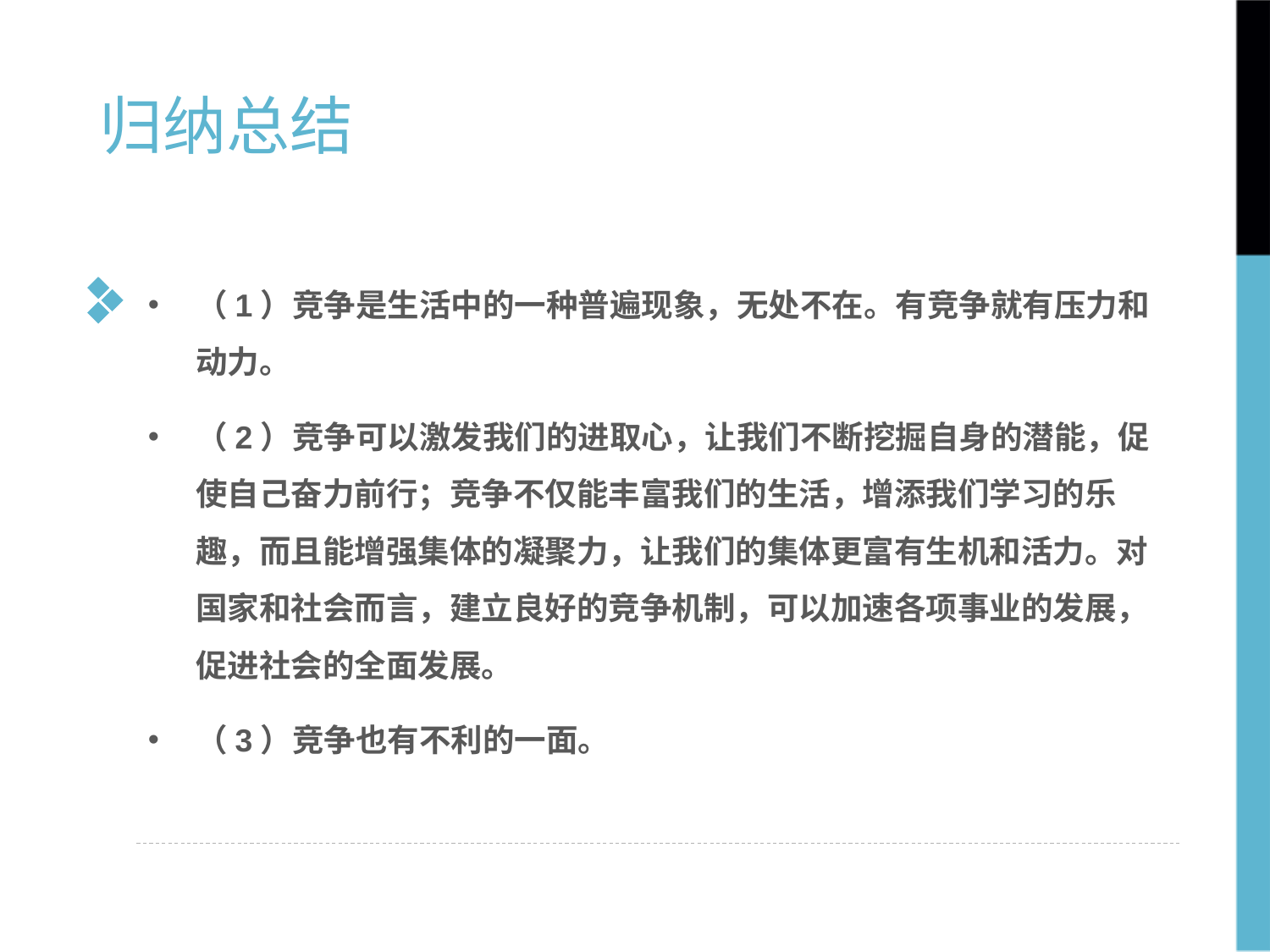

归纳总结
（1）竞争是生活中的一种普遍现象，无处不在。有竞争就有压力和动力。
（2）竞争可以激发我们的进取心，让我们不断挖掘自身的潜能，促使自己奋力前行；竞争不仅能丰富我们的生活，增添我们学习的乐趣，而且能增强集体的凝聚力，让我们的集体更富有生机和活力。对国家和社会而言，建立良好的竞争机制，可以加速各项事业的发展，促进社会的全面发展。
（3）竞争也有不利的一面。